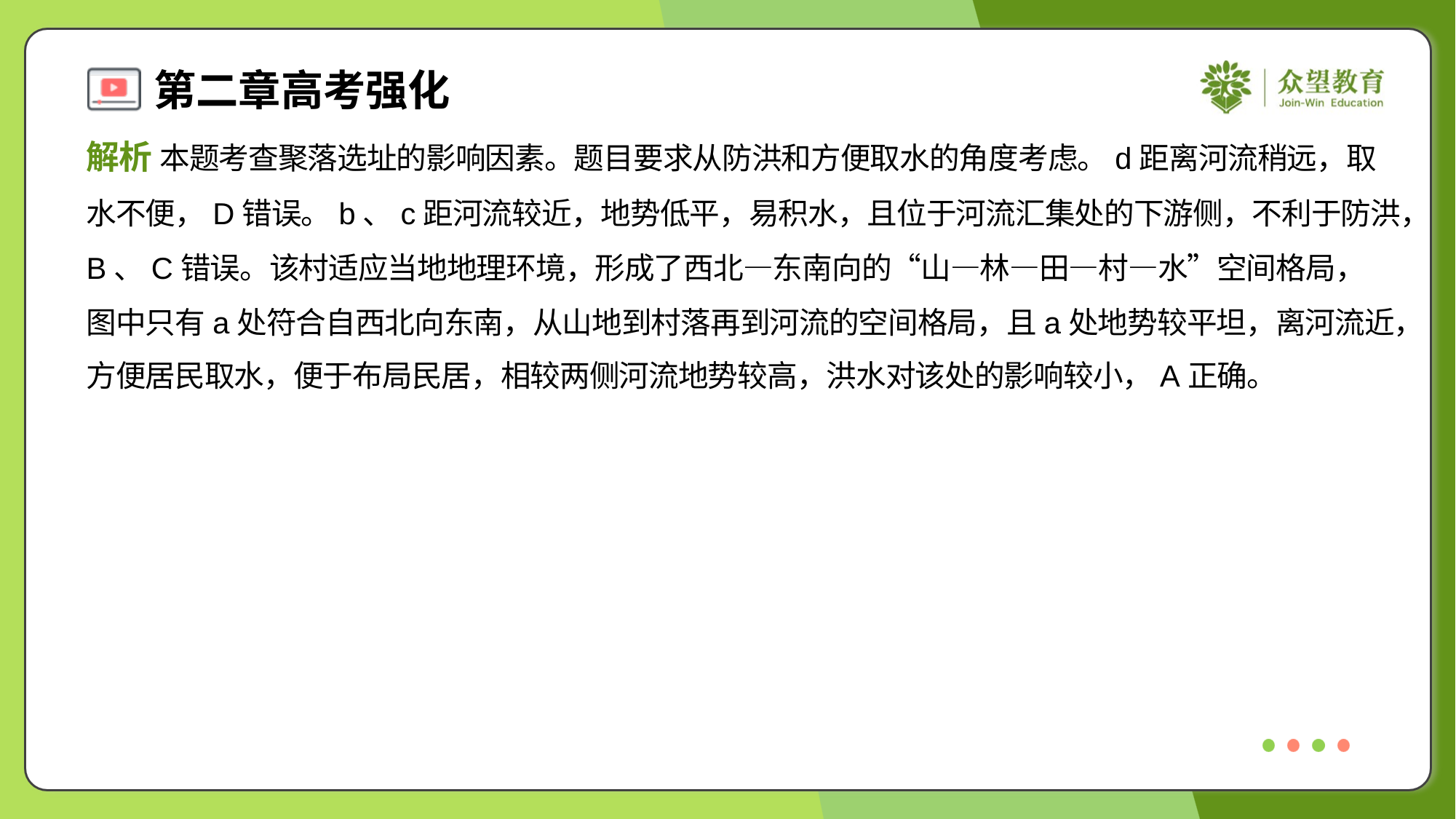

解析 本题考查聚落选址的影响因素。题目要求从防洪和方便取水的角度考虑。d距离河流稍远，取
水不便，D错误。b、c距河流较近，地势低平，易积水，且位于河流汇集处的下游侧，不利于防洪，
B、C错误。该村适应当地地理环境，形成了西北—东南向的“山—林—田—村—水”空间格局，
图中只有a处符合自西北向东南，从山地到村落再到河流的空间格局，且a处地势较平坦，离河流近，
方便居民取水，便于布局民居，相较两侧河流地势较高，洪水对该处的影响较小，A正确。